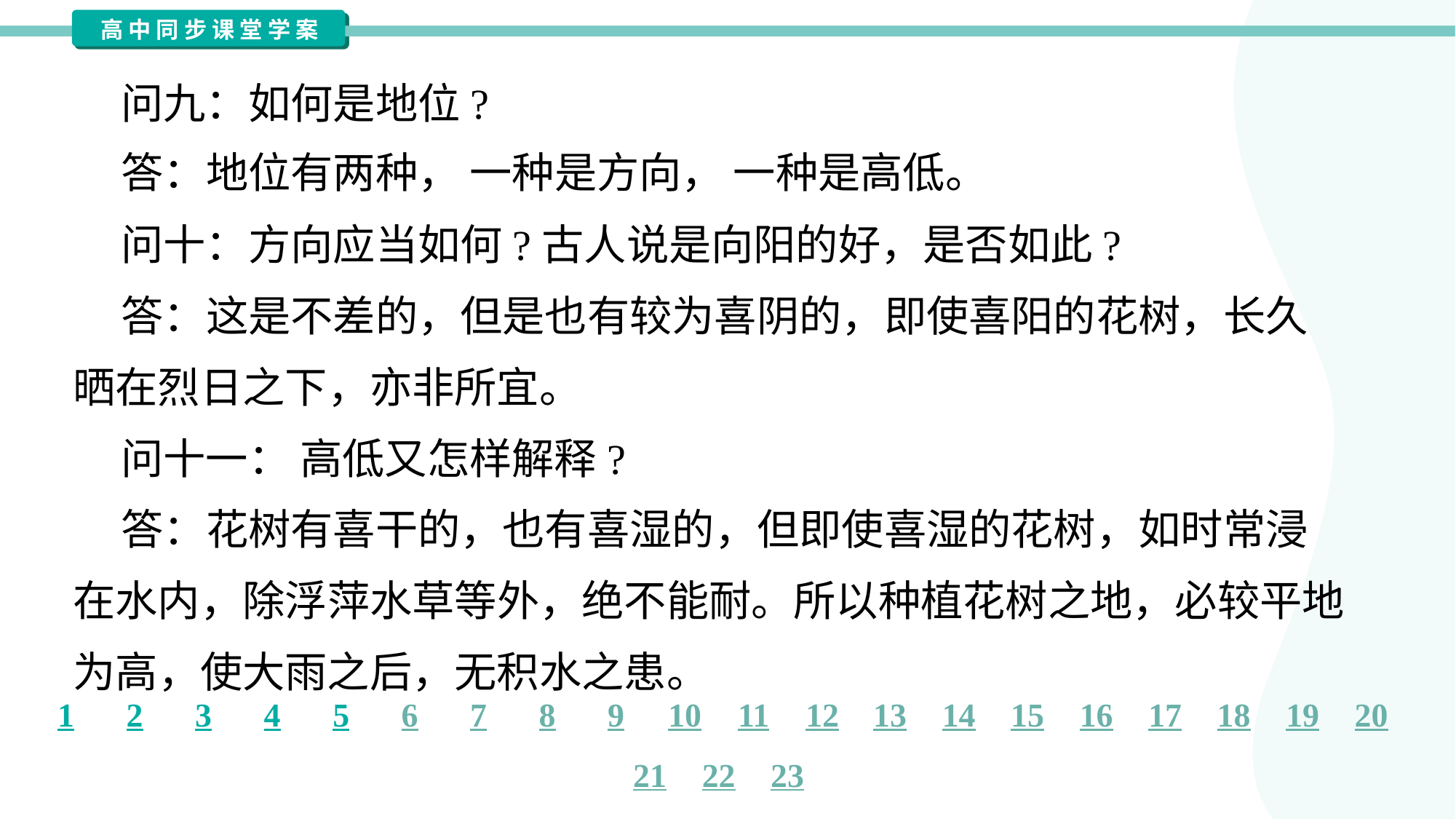

问九：如何是地位?
    答：地位有两种， 一种是方向， 一种是高低。#1.10.1
    问十：方向应当如何?古人说是向阳的好，是否如此?
    答：这是不差的，但是也有较为喜阴的，即使喜阳的花树，长久
晒在烈日之下，亦非所宜。
    问十一： 高低又怎样解释?
    答：花树有喜干的，也有喜湿的，但即使喜湿的花树，如时常浸
在水内，除浮萍水草等外，绝不能耐。所以种植花树之地，必较平地
为高，使大雨之后，无积水之患。